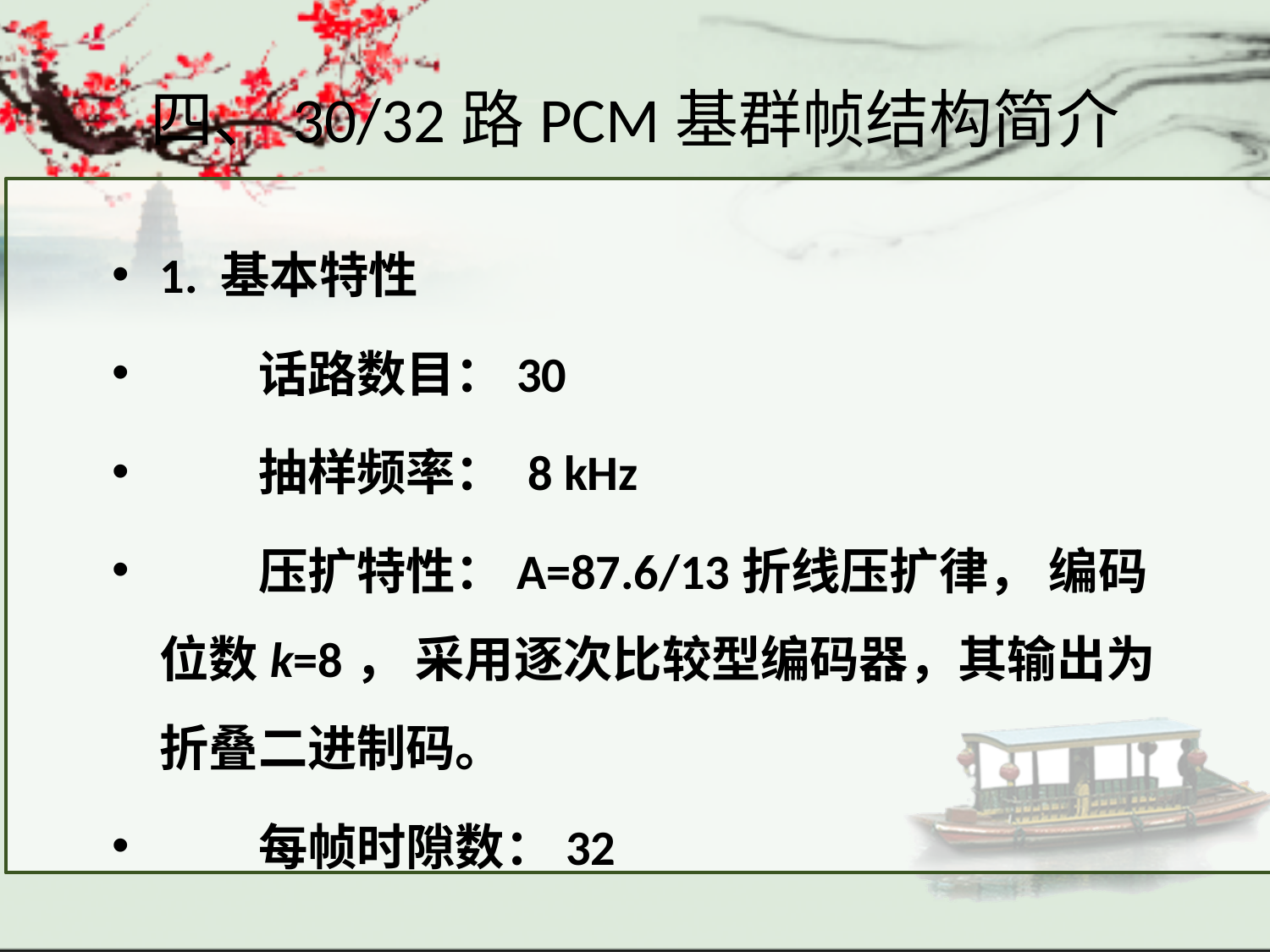

# 四、30/32路PCM基群帧结构简介

1. 基本特性
　　话路数目：30
　　抽样频率： 8 kHz
　　压扩特性：A=87.6/13折线压扩律， 编码位数k=8， 采用逐次比较型编码器，其输出为折叠二进制码。
　　每帧时隙数：32